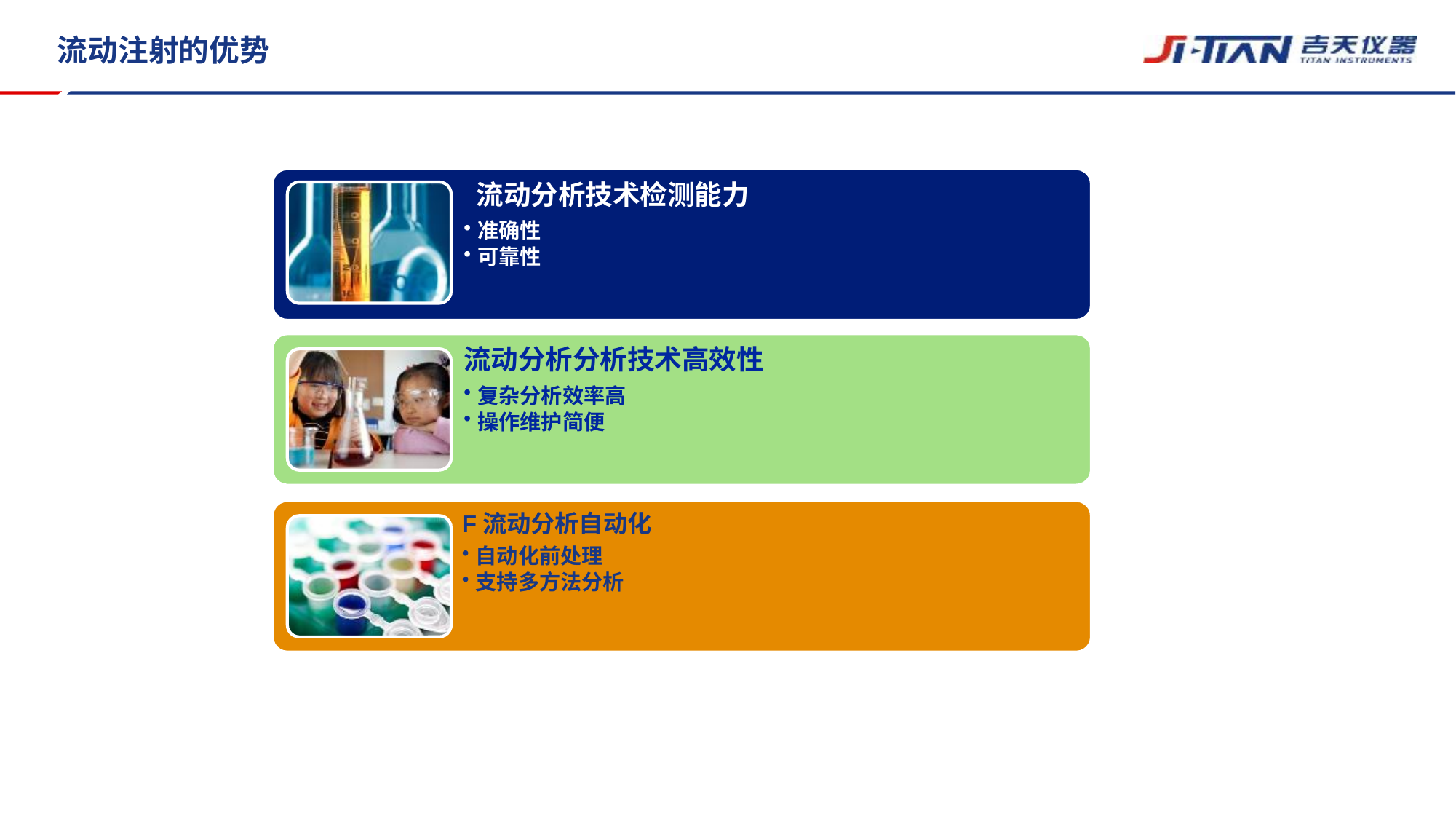

# 流动注射的优势
 流动分析技术检测能力
准确性
可靠性
流动分析分析技术高效性
复杂分析效率高
操作维护简便

F流动分析自动化
自动化前处理
支持多方法分析